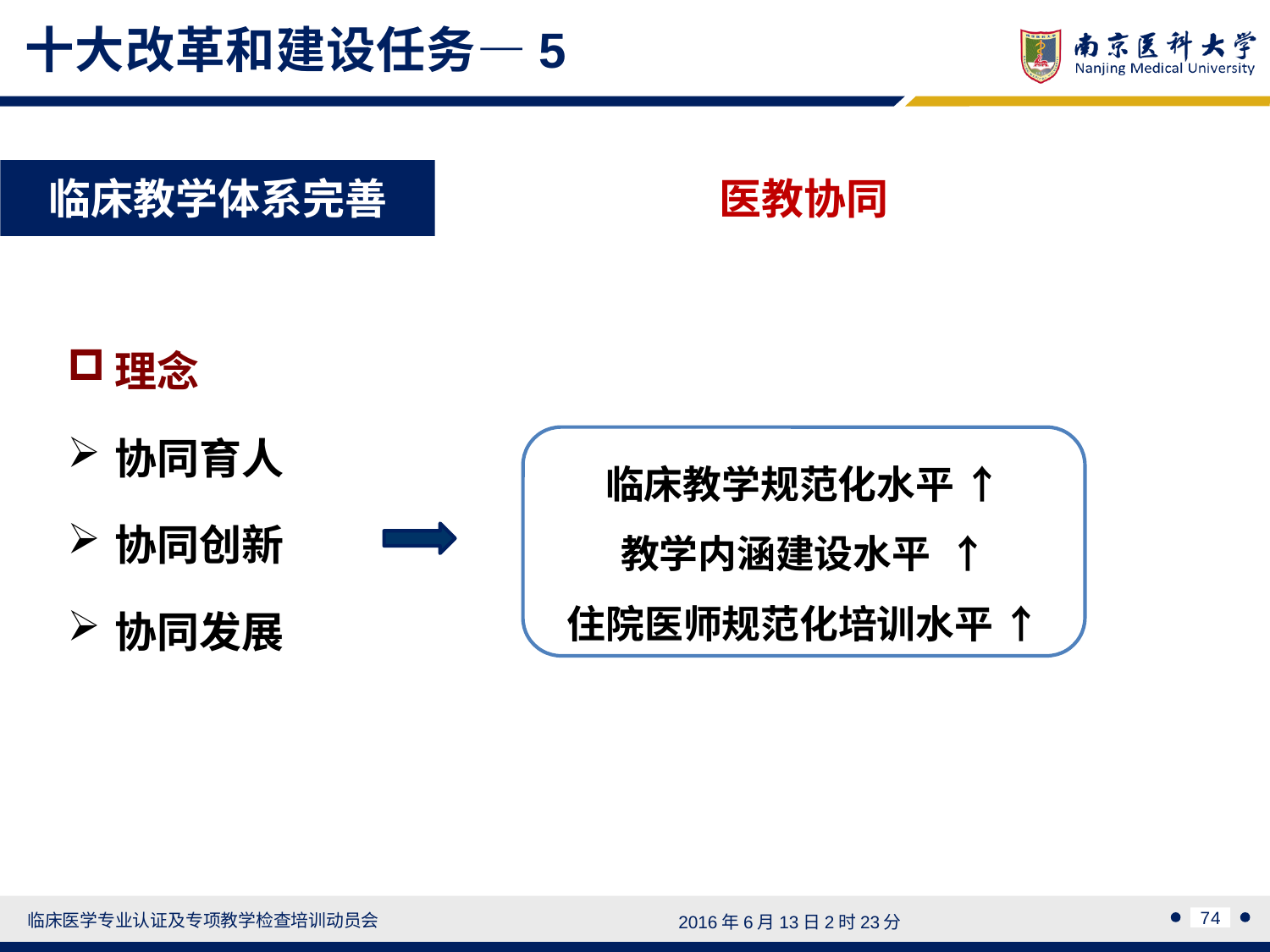

十大改革和建设任务—5
临床教学体系完善
医教协同
理念
协同育人
协同创新
协同发展
临床教学规范化水平 ↑
教学内涵建设水平  ↑
住院医师规范化培训水平 ↑